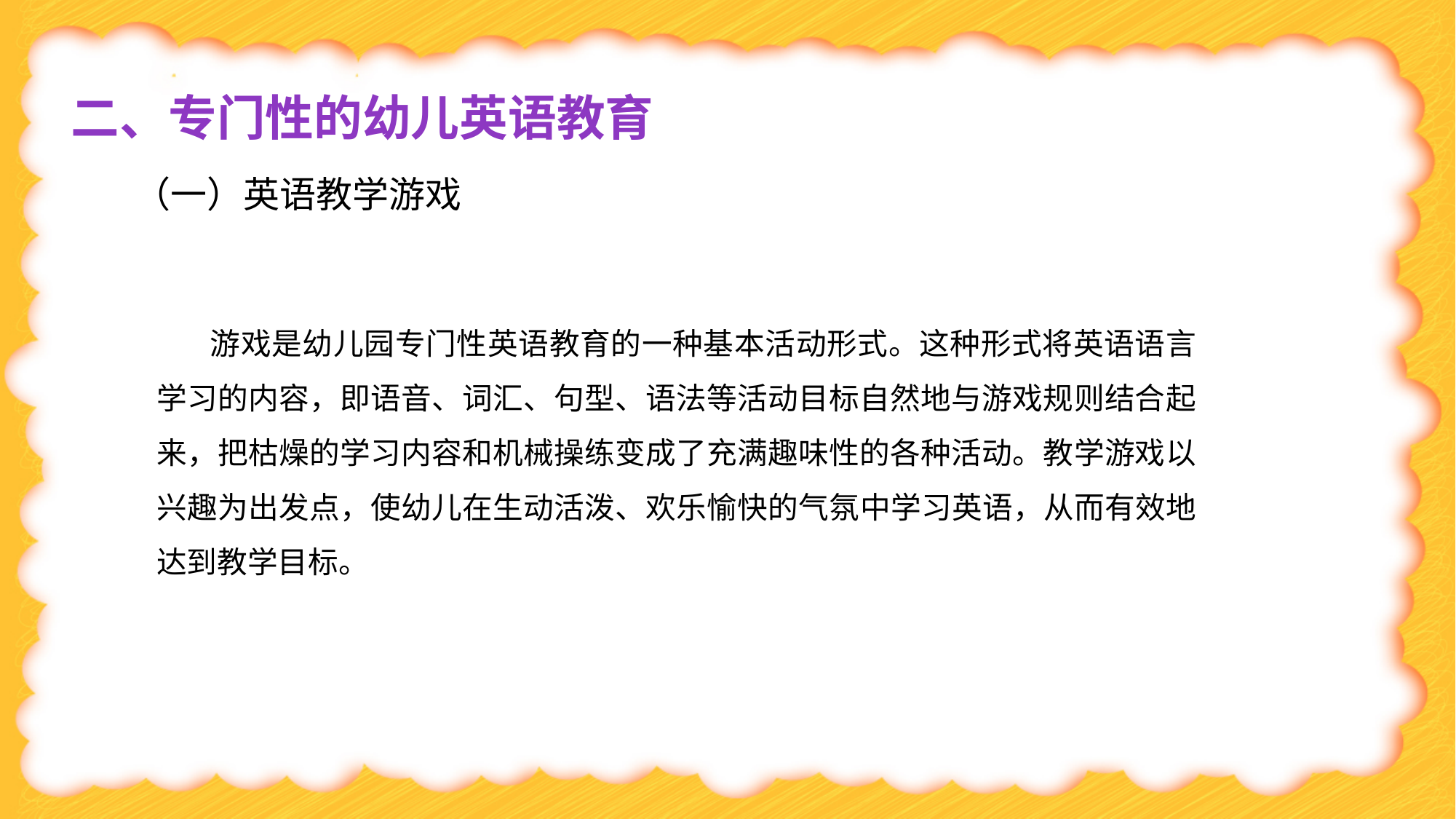

二、专门性的幼儿英语教育

（一）英语教学游戏
       游戏是幼儿园专门性英语教育的一种基本活动形式。这种形式将英语语言学习的内容，即语音、词汇、句型、语法等活动目标自然地与游戏规则结合起来，把枯燥的学习内容和机械操练变成了充满趣味性的各种活动。教学游戏以兴趣为出发点，使幼儿在生动活泼、欢乐愉快的气氛中学习英语，从而有效地达到教学目标。